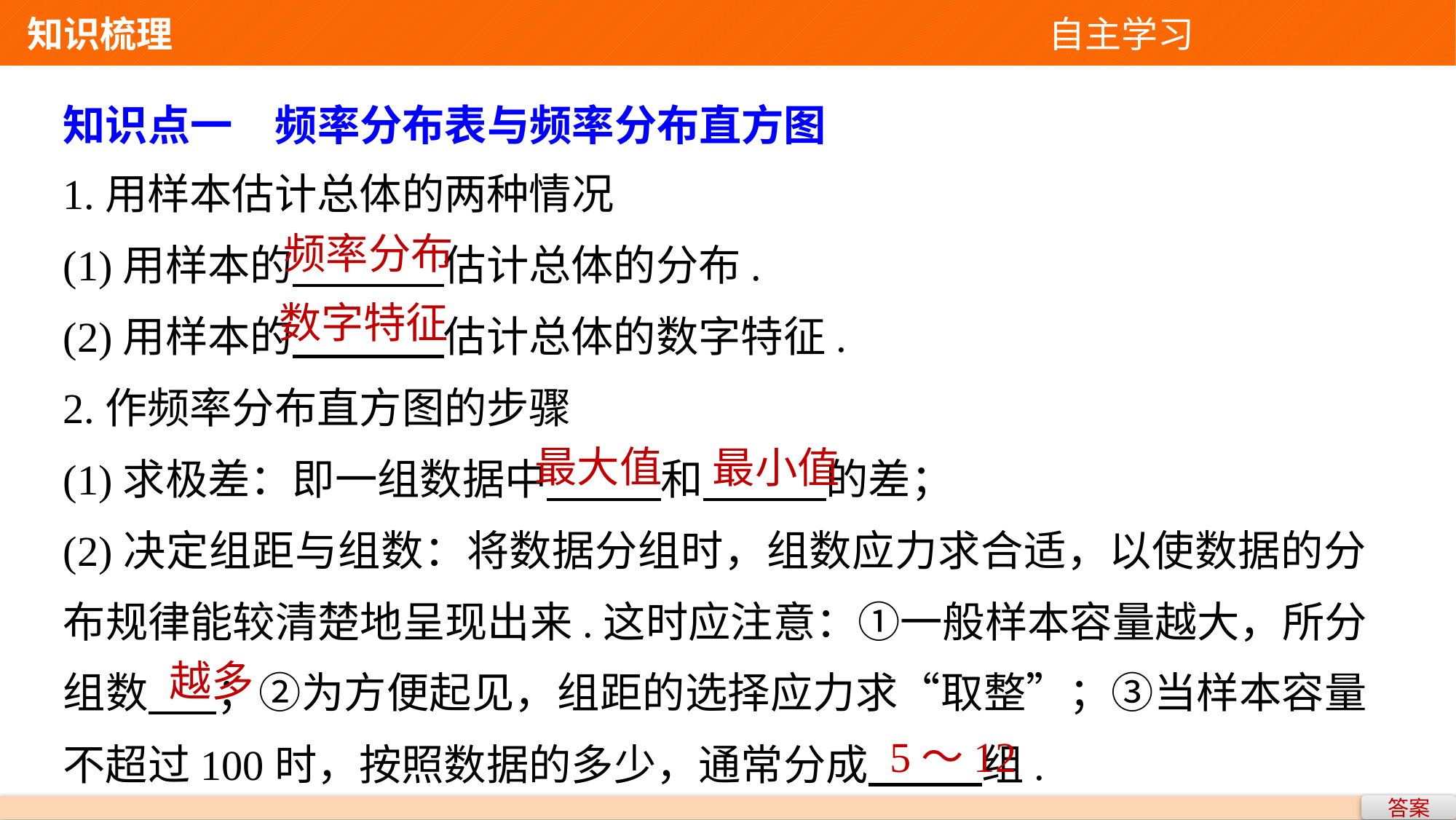

知识梳理                                                                                                           自主学习
知识点一　频率分布表与频率分布直方图
1.用样本估计总体的两种情况
(1)用样本的                估计总体的分布.
(2)用样本的                估计总体的数字特征.
2.作频率分布直方图的步骤
(1)求极差：即一组数据中            和             的差；
(2)决定组距与组数：将数据分组时，组数应力求合适，以使数据的分布规律能较清楚地呈现出来.这时应注意：①一般样本容量越大，所分组数       ；②为方便起见，组距的选择应力求“取整”；③当样本容量不超过100时，按照数据的多少，通常分成            组.
频率分布
数字特征
最大值
最小值
越多
5～12
答案